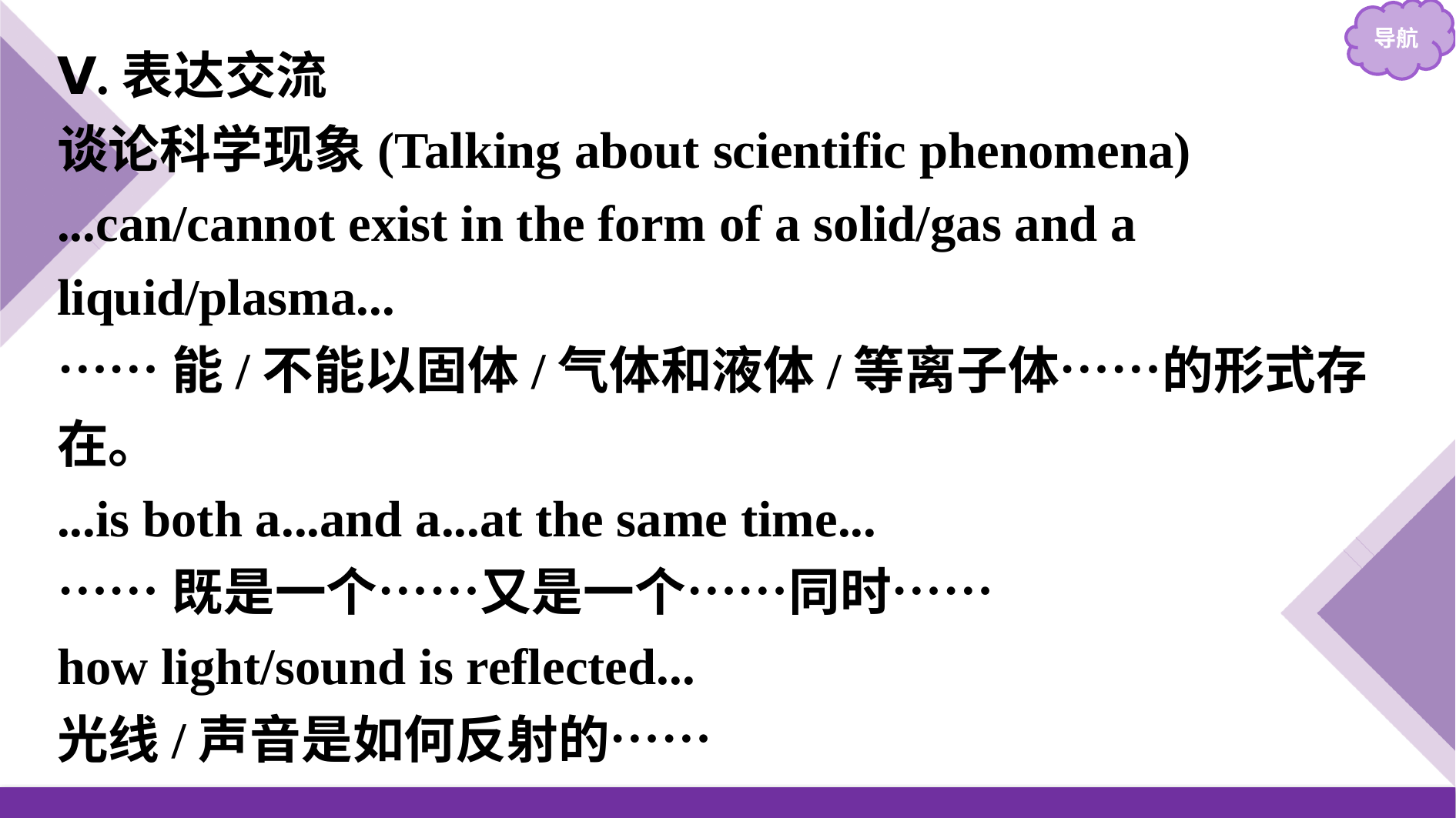

Ⅴ.表达交流
谈论科学现象(Talking about scientific phenomena)
...can/cannot exist in the form of a solid/gas and a liquid/plasma...
……能/不能以固体/气体和液体/等离子体……的形式存在。
...is both a...and a...at the same time...
……既是一个……又是一个……同时……
how light/sound is reflected...
光线/声音是如何反射的……